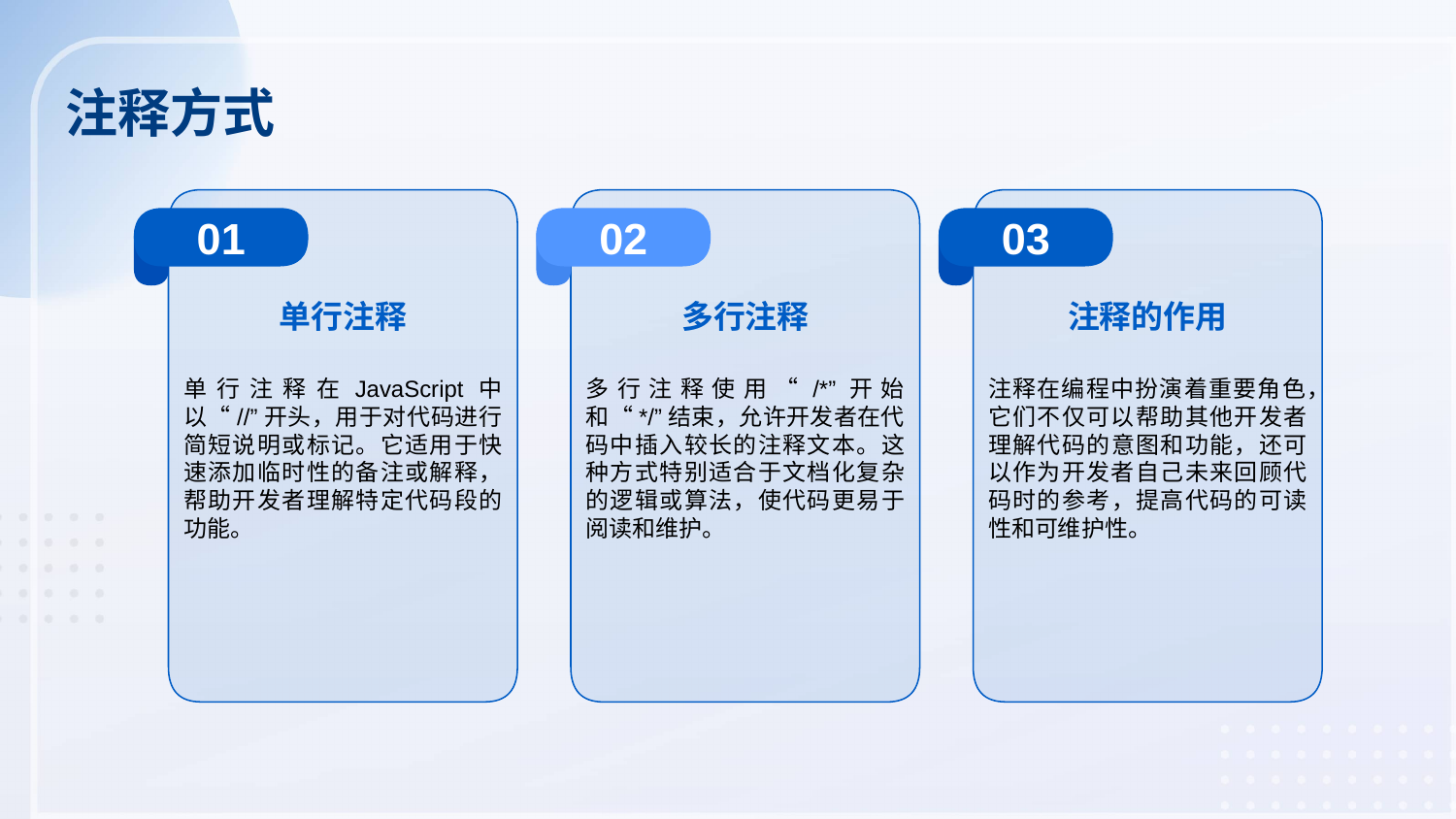

注释方式

01
02
03

单行注释
多行注释
注释的作用
单行注释在JavaScript中以“//”开头，用于对代码进行简短说明或标记。它适用于快速添加临时性的备注或解释，帮助开发者理解特定代码段的功能。
多行注释使用“/*”开始和“*/”结束，允许开发者在代码中插入较长的注释文本。这种方式特别适合于文档化复杂的逻辑或算法，使代码更易于阅读和维护。
注释在编程中扮演着重要角色，它们不仅可以帮助其他开发者理解代码的意图和功能，还可以作为开发者自己未来回顾代码时的参考，提高代码的可读性和可维护性。